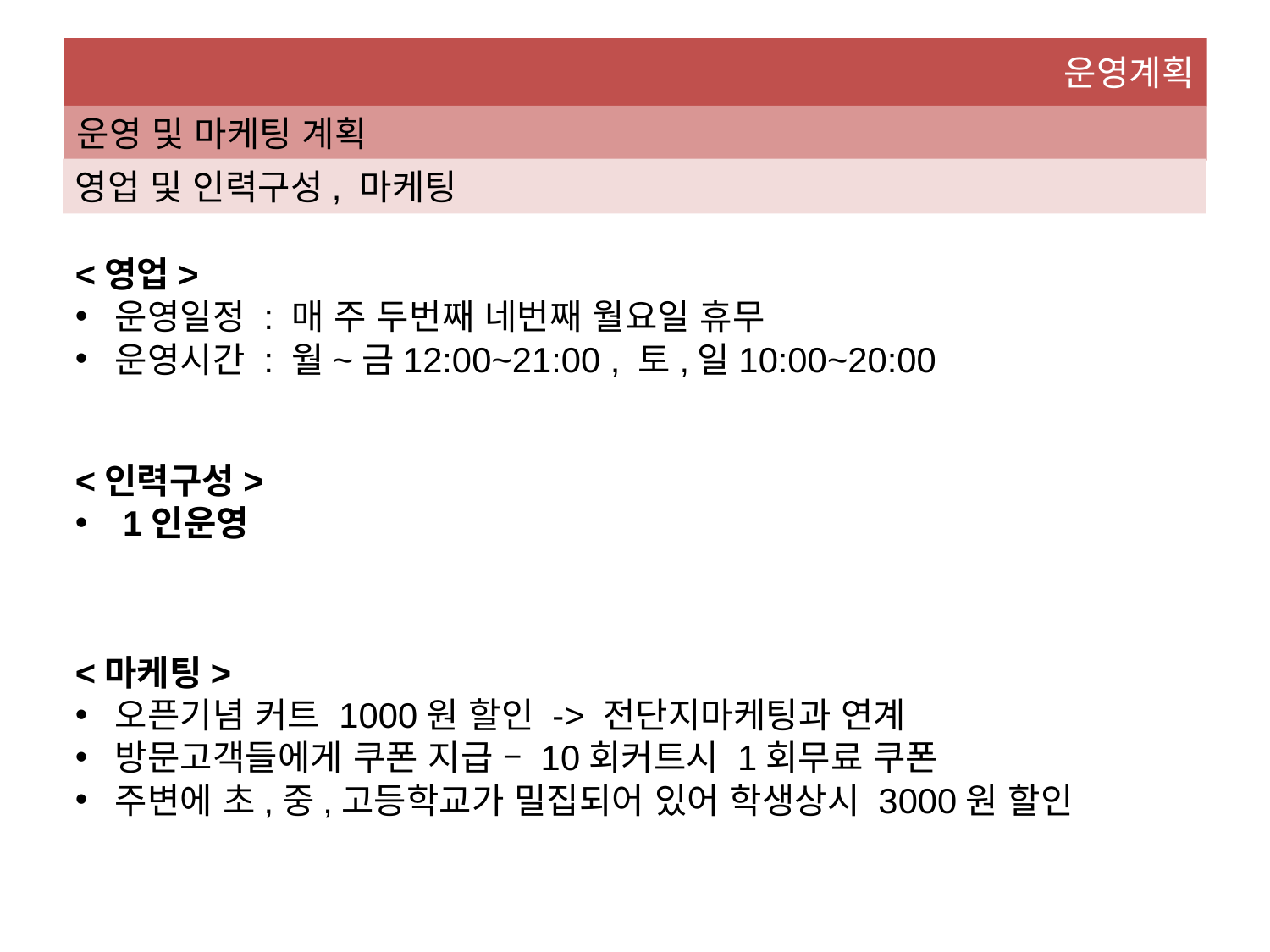

운영계획
운영 및 마케팅 계획
영업 및 인력구성, 마케팅
<영업>
운영일정 : 매 주 두번째 네번째 월요일 휴무
운영시간 : 월~금12:00~21:00 , 토,일10:00~20:00
<인력구성>
1인운영
<마케팅>
오픈기념 커트 1000원 할인 -> 전단지마케팅과 연계
방문고객들에게 쿠폰 지급 – 10회커트시 1회무료 쿠폰
주변에 초,중,고등학교가 밀집되어 있어 학생상시 3000원 할인